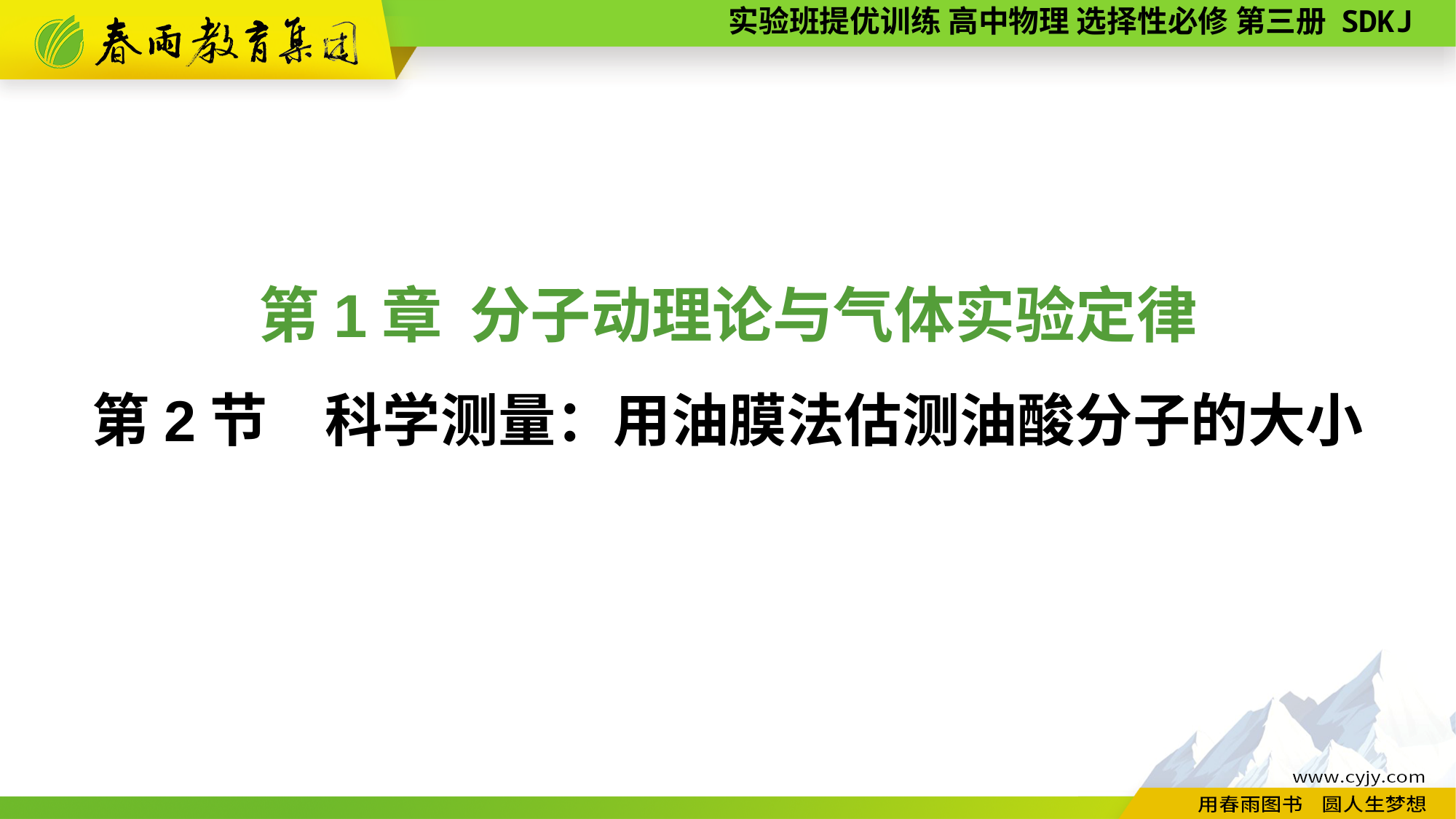

第1章  分子动理论与气体实验定律
第2节　科学测量：用油膜法估测油酸分子的大小